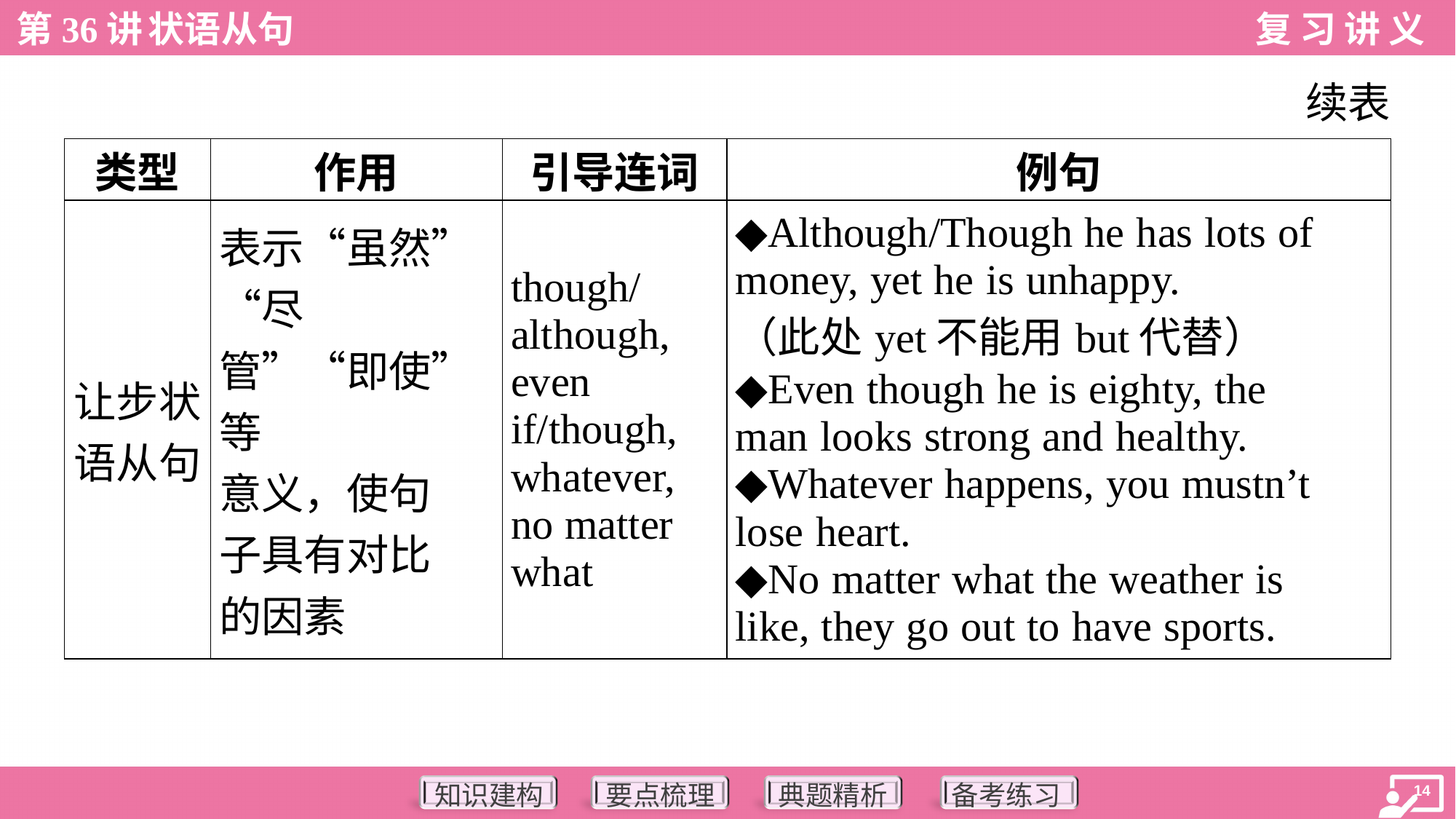

续表
| 类型 | 作用 | 引导连词 | 例句 |
| --- | --- | --- | --- |
| 让步状 语从句 | 表示“虽然”“尽 管”“即使”等 意义，使句 子具有对比 的因素 | though/although, even if/though, whatever, no matter what | ◆Although/Though he has lots of money, yet he is unhappy. （此处yet不能用but代替） ◆Even though he is eighty, the man looks strong and healthy. ◆Whatever happens, you mustn’t lose heart. ◆No matter what the weather is like, they go out to have sports. |